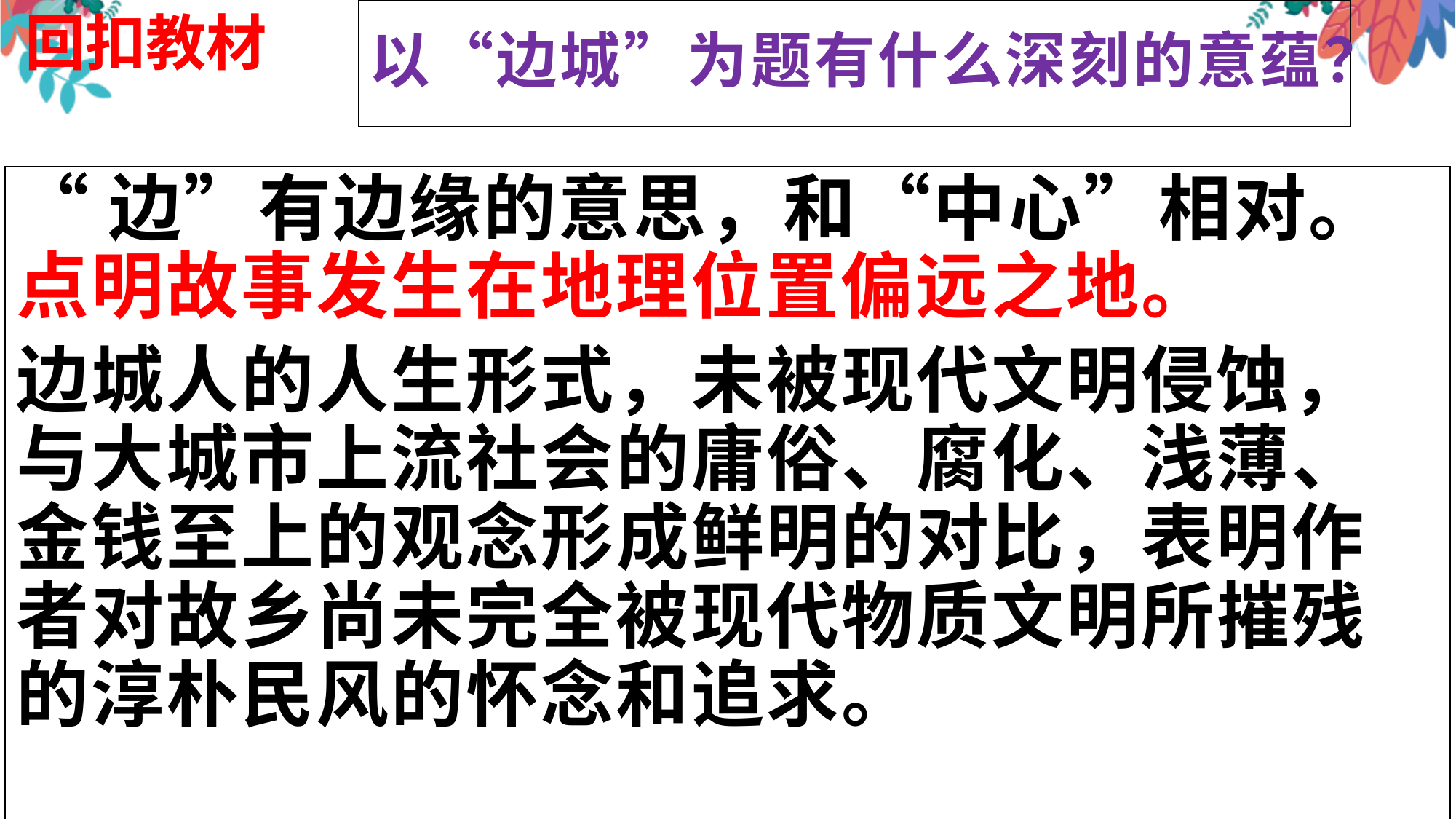

以“边城”为题有什么深刻的意蕴？
回扣教材
“边”有边缘的意思，和“中心”相对。点明故事发生在地理位置偏远之地。
边城人的人生形式，未被现代文明侵蚀，与大城市上流社会的庸俗、腐化、浅薄、金钱至上的观念形成鲜明的对比，表明作者对故乡尚未完全被现代物质文明所摧残的淳朴民风的怀念和追求。